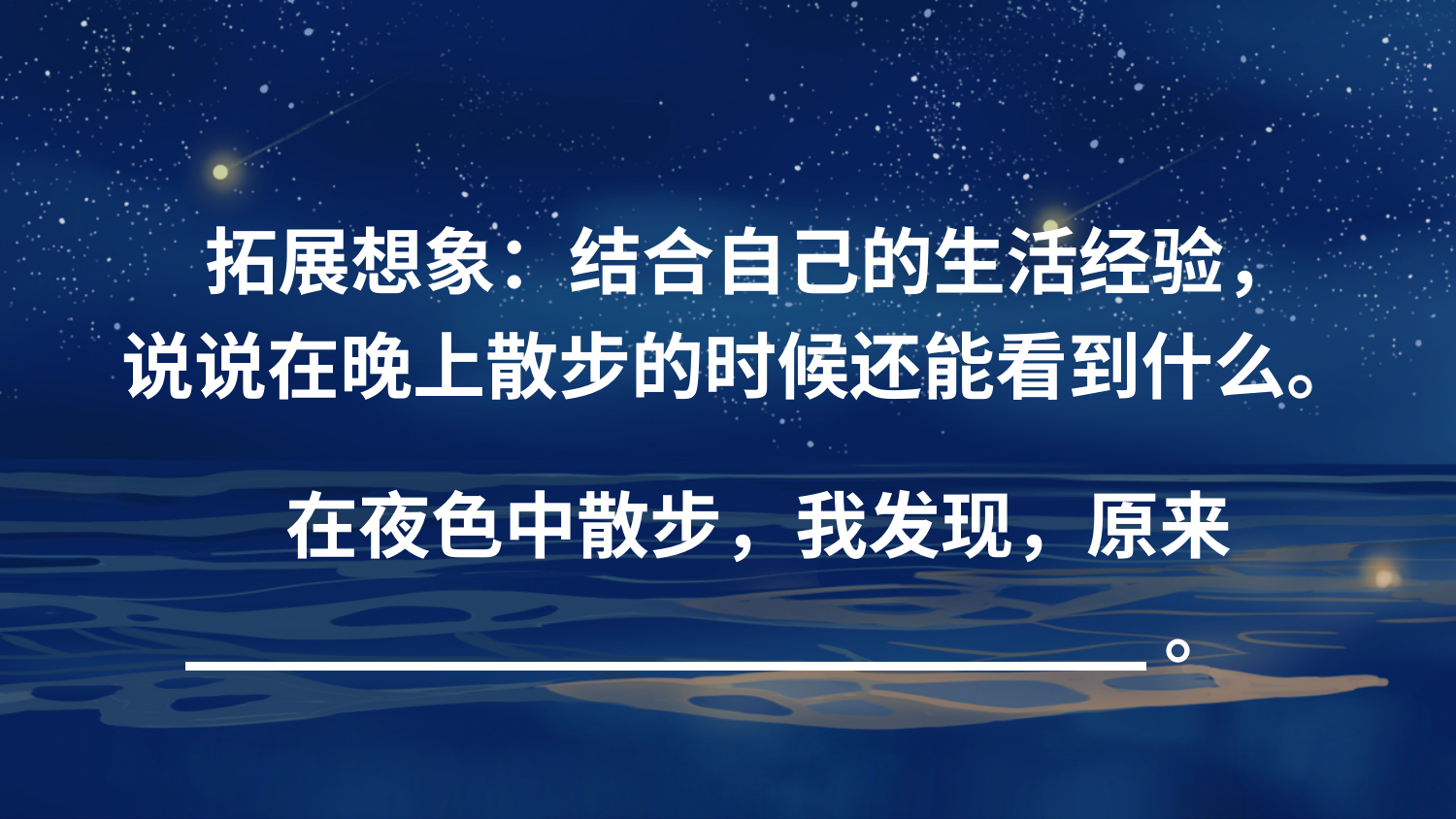

拓展想象：结合自己的生活经验，说说在晚上散步的时候还能看到什么。
     在夜色中散步，我发现，原来______________________。